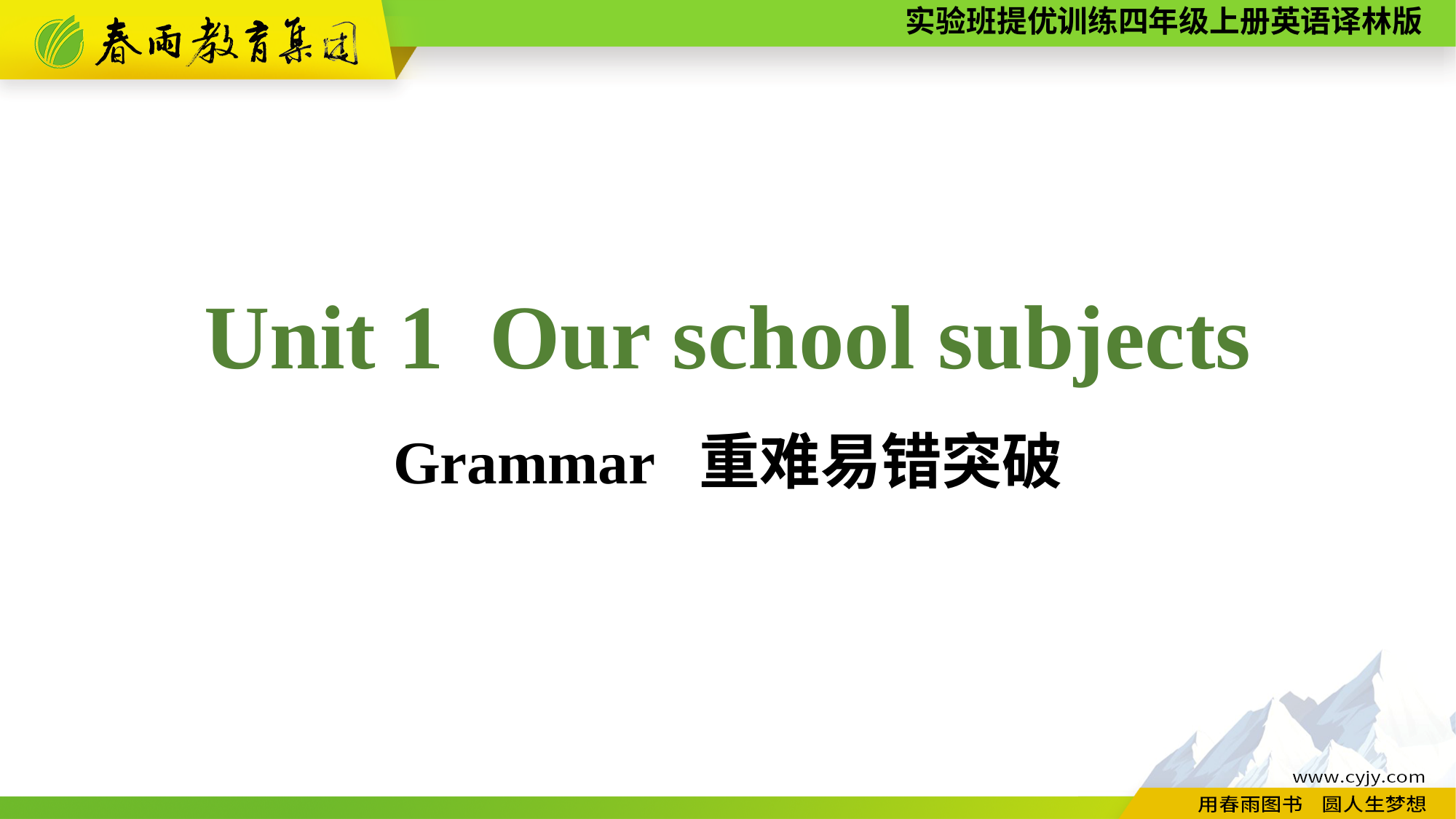

Unit 1  Our school subjects
Grammar  重难易错突破